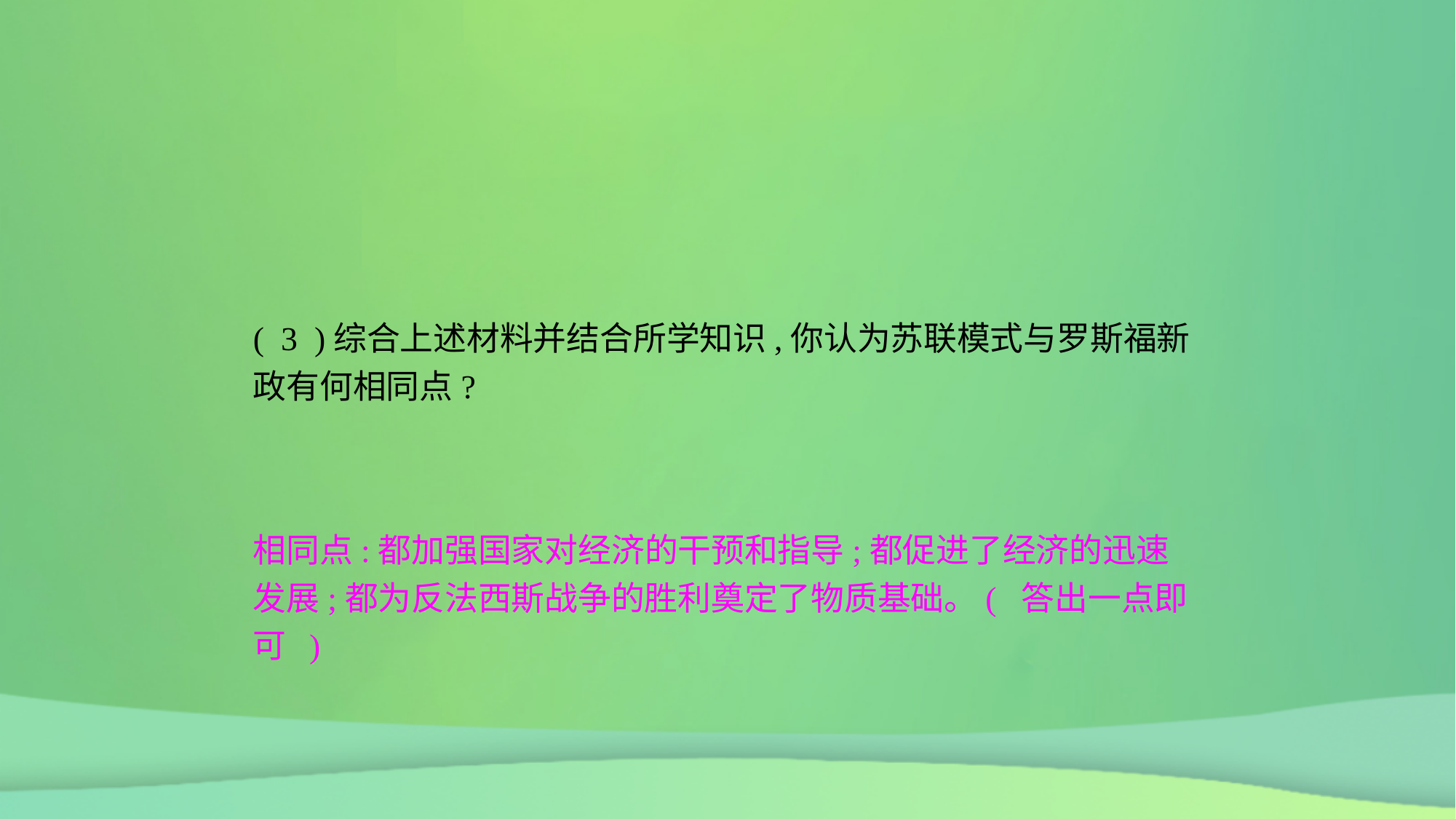

(  3  )综合上述材料并结合所学知识,你认为苏联模式与罗斯福新政有何相同点?
相同点:都加强国家对经济的干预和指导;都促进了经济的迅速发展;都为反法西斯战争的胜利奠定了物质基础。(  答出一点即可  )